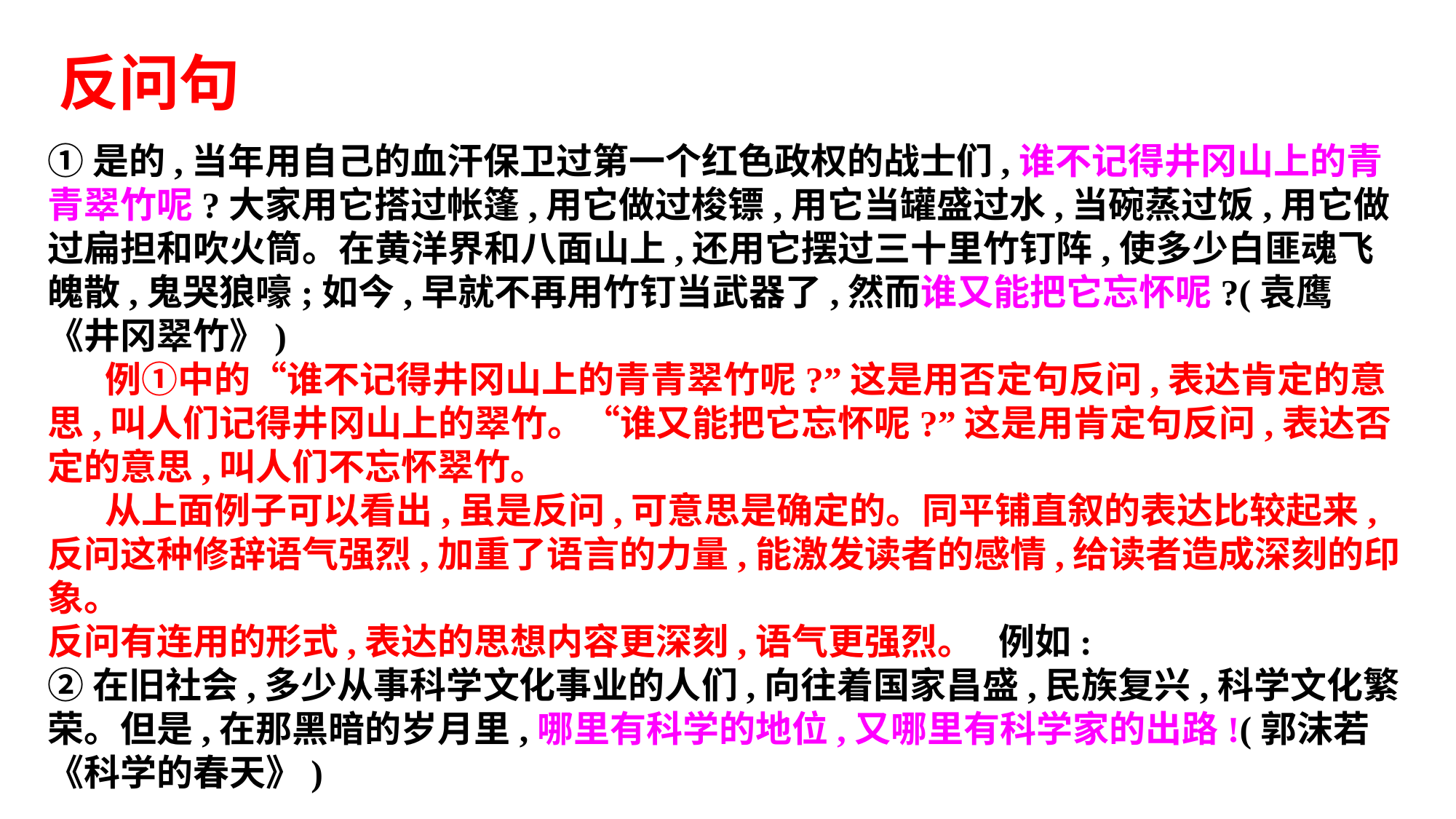

反问句
①是的,当年用自己的血汗保卫过第一个红色政权的战士们,谁不记得井冈山上的青青翠竹呢?大家用它搭过帐篷,用它做过梭镖,用它当罐盛过水,当碗蒸过饭,用它做过扁担和吹火筒。在黄洋界和八面山上,还用它摆过三十里竹钉阵,使多少白匪魂飞魄散,鬼哭狼嚎;如今,早就不再用竹钉当武器了,然而谁又能把它忘怀呢?(袁鹰《井冈翠竹》)
      例①中的“谁不记得井冈山上的青青翠竹呢?”这是用否定句反问,表达肯定的意思,叫人们记得井冈山上的翠竹。“谁又能把它忘怀呢?”这是用肯定句反问,表达否定的意思,叫人们不忘怀翠竹。
      从上面例子可以看出,虽是反问,可意思是确定的。同平铺直叙的表达比较起来,反问这种修辞语气强烈,加重了语言的力量,能激发读者的感情,给读者造成深刻的印象。
反问有连用的形式,表达的思想内容更深刻,语气更强烈。   例如:
②在旧社会,多少从事科学文化事业的人们,向往着国家昌盛,民族复兴,科学文化繁荣。但是,在那黑暗的岁月里,哪里有科学的地位,又哪里有科学家的出路!(郭沫若《科学的春天》)